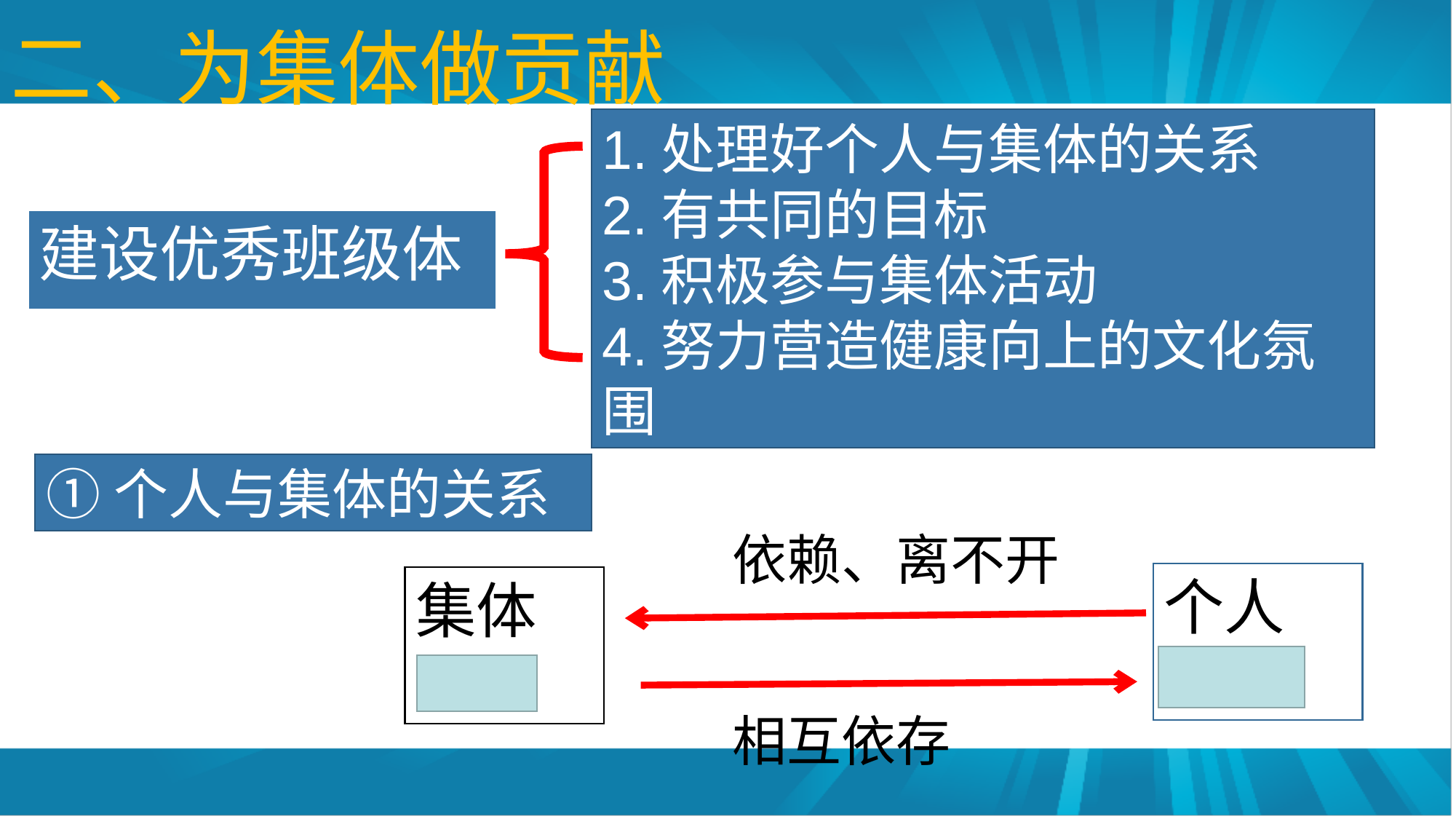

# 二、为集体做贡献
1.处理好个人与集体的关系
2.有共同的目标
3.积极参与集体活动
4.努力营造健康向上的文化氛围

建设优秀班级体
①个人与集体的关系
依赖、离不开
个人
利益
集体
利益

相互依存